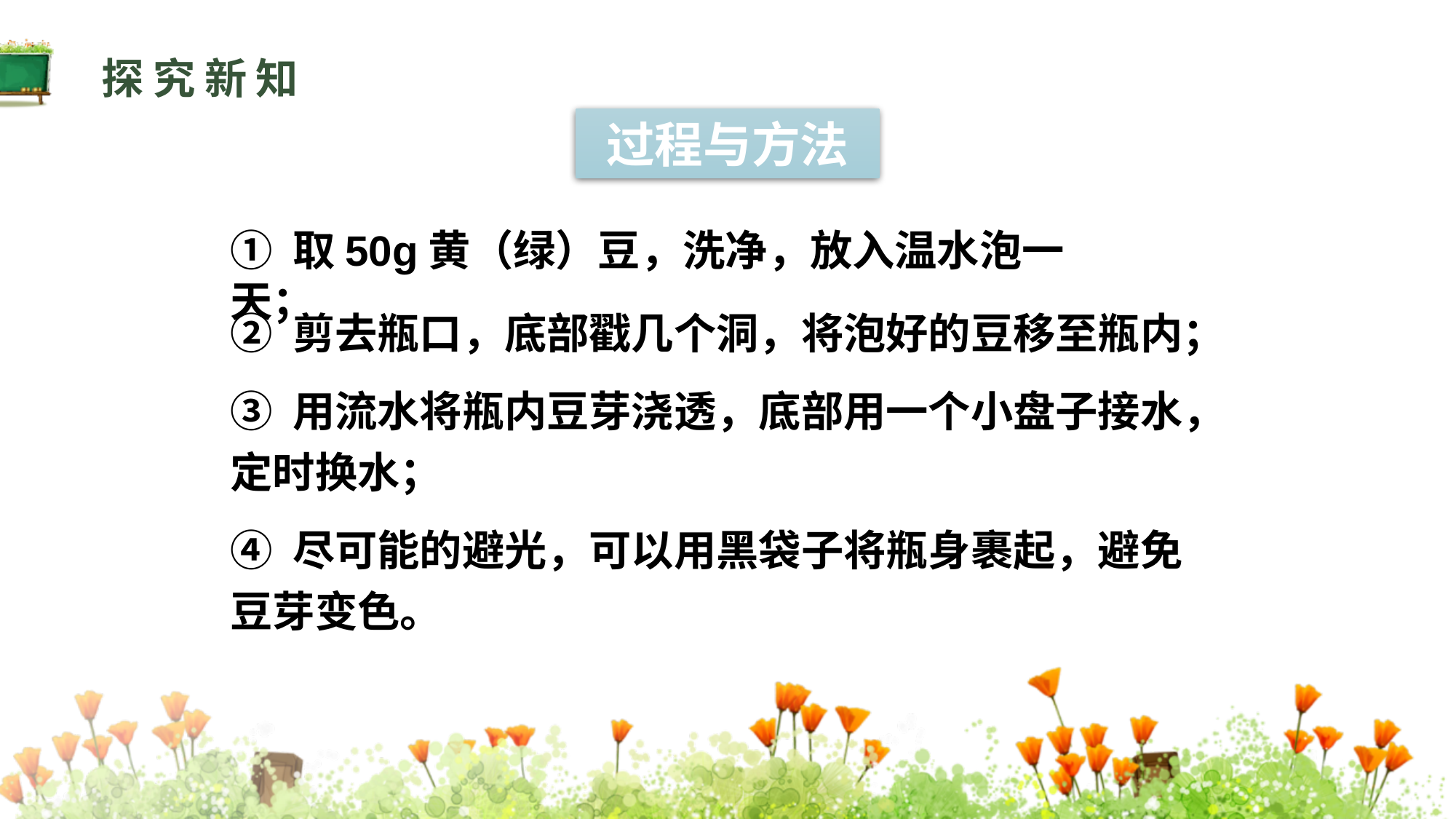

探究新知
过程与方法
① 取50g黄（绿）豆，洗净，放入温水泡一天；
② 剪去瓶口，底部戳几个洞，将泡好的豆移至瓶内；
③ 用流水将瓶内豆芽浇透，底部用一个小盘子接水，定时换水；
④ 尽可能的避光，可以用黑袋子将瓶身裹起，避免豆芽变色。